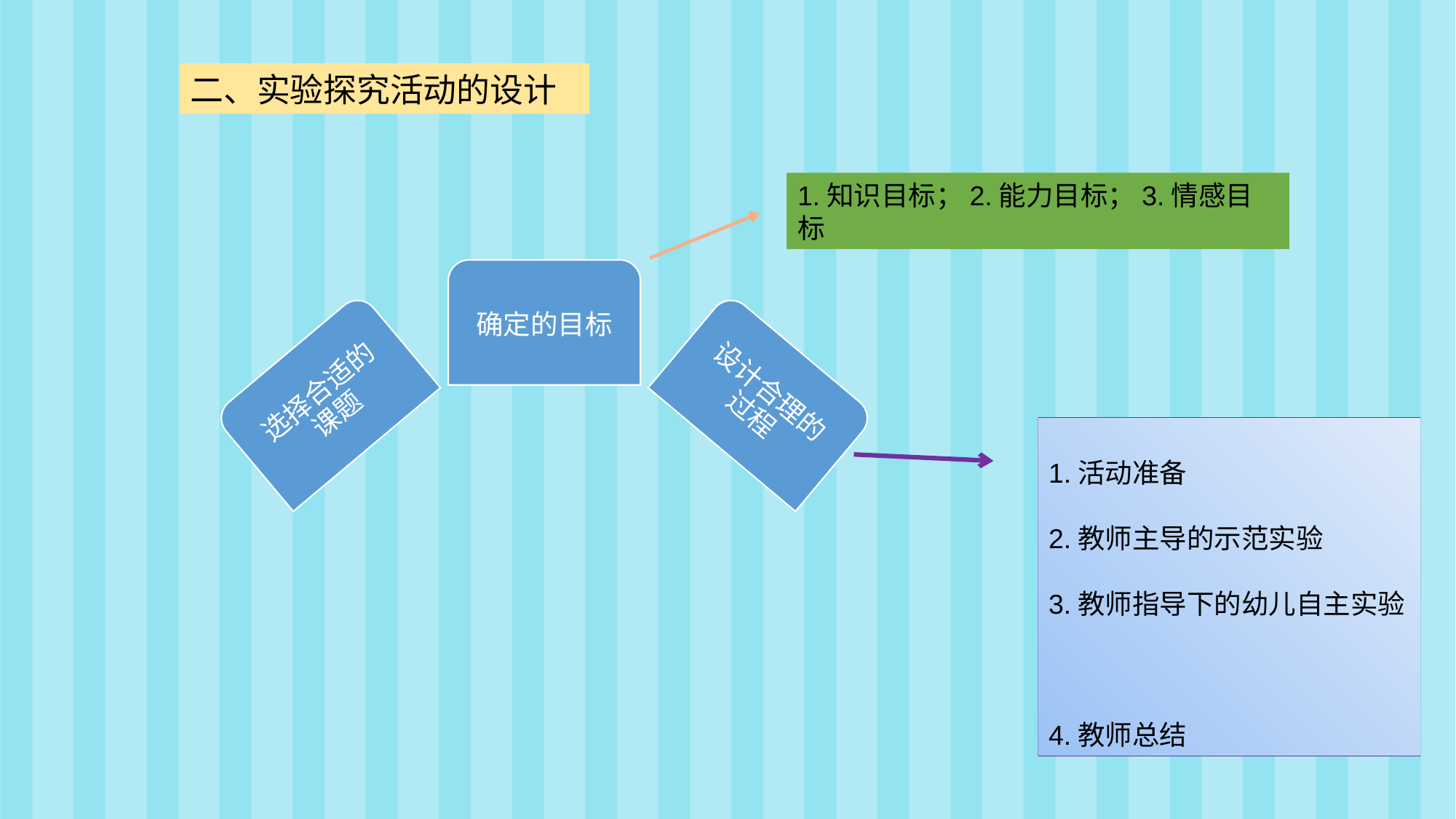

二、实验探究活动的设计
选择合适的课题
确定的目标
设计合理的过程
1.知识目标；2.能力目标；3.情感目标
1.活动准备
2.教师主导的示范实验
3.教师指导下的幼儿自主实验
4.教师总结